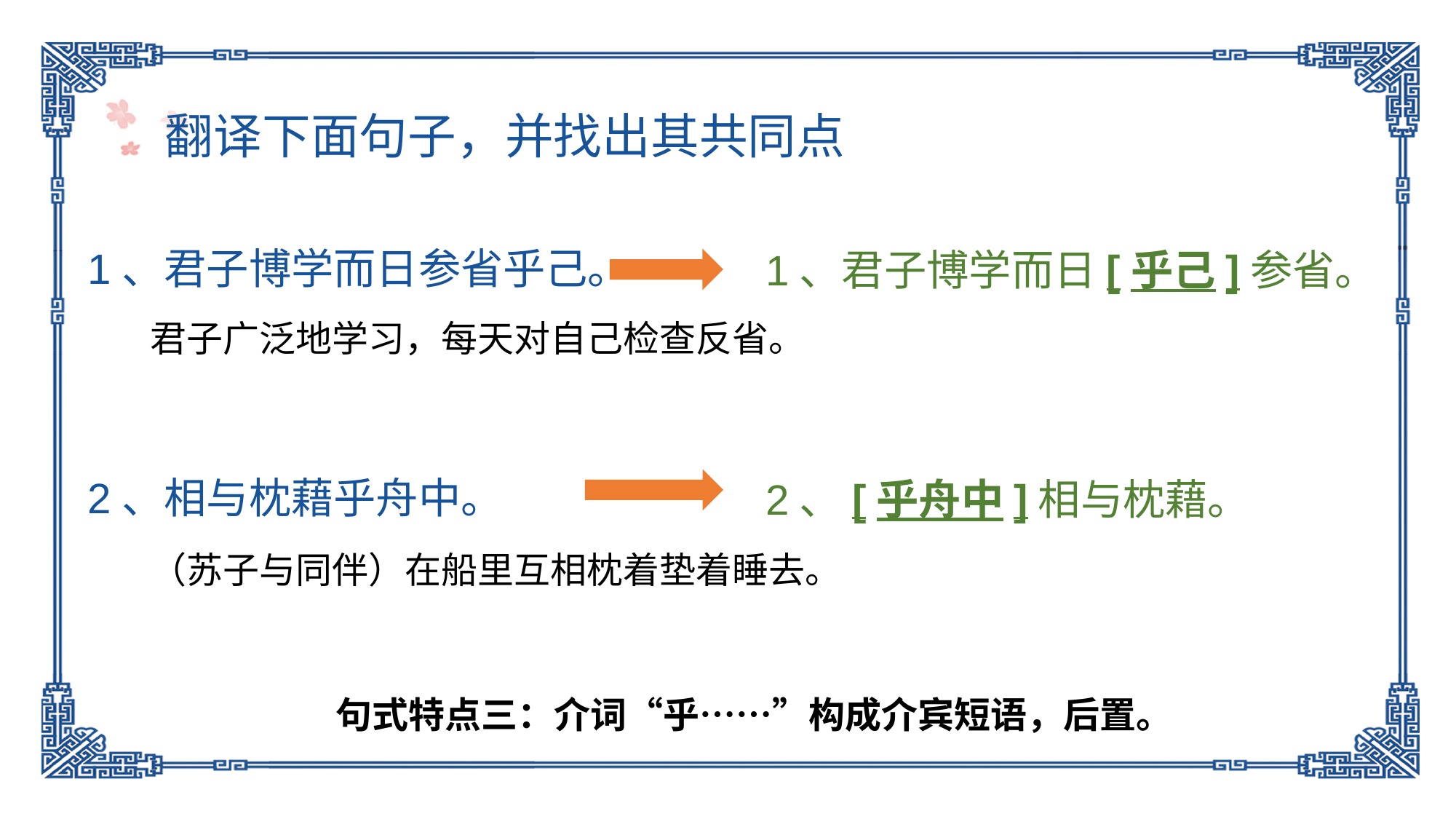

翻译下面句子，并找出其共同点
1、君子博学而日参省乎己。

2、相与枕藉乎舟中。

1、君子博学而日[乎己]参省。

2、[乎舟中]相与枕藉。

君子广泛地学习，每天对自己检查反省。

（苏子与同伴）在船里互相枕着垫着睡去。
句式特点三：介词“乎……”构成介宾短语，后置。